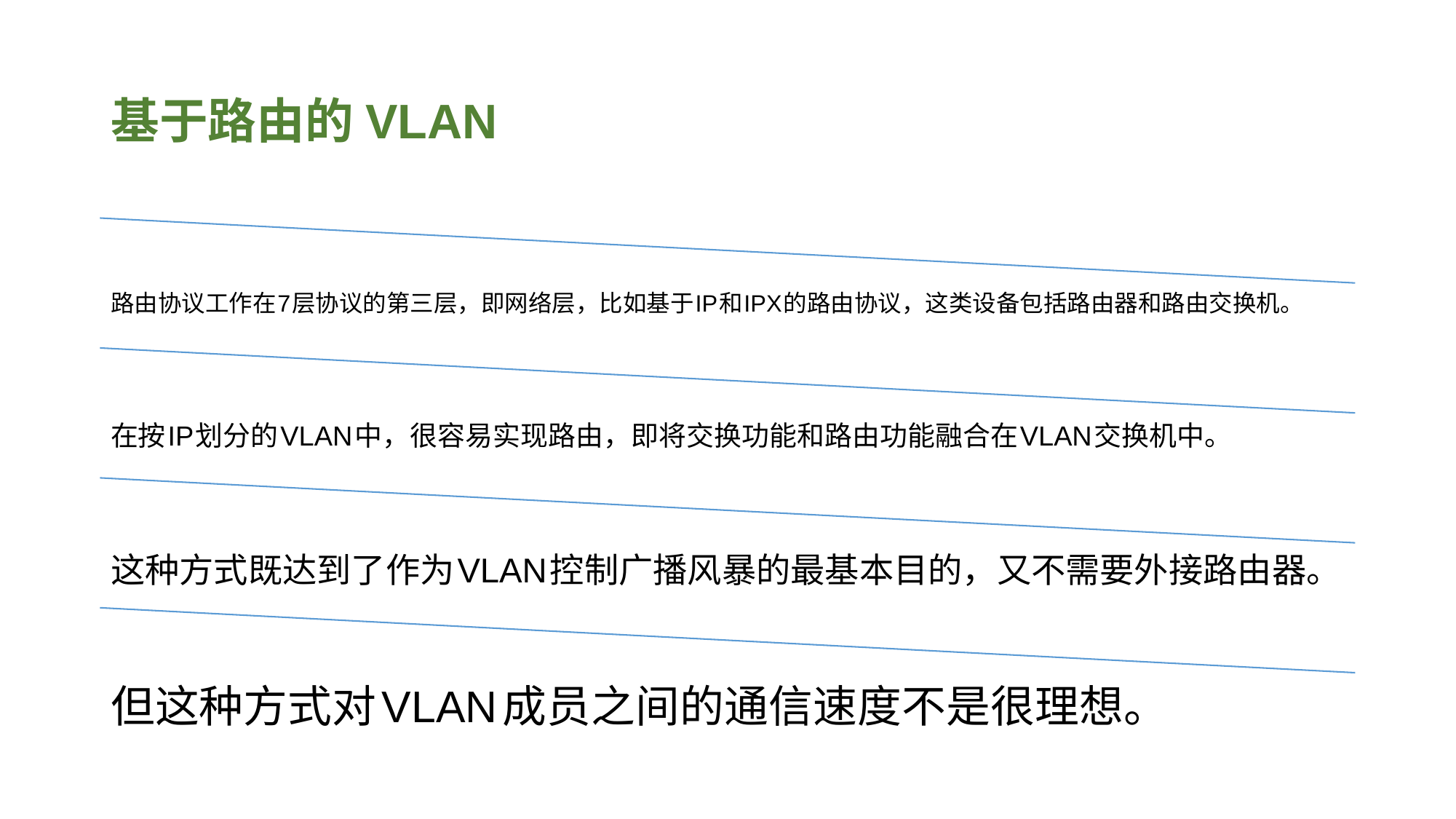

# 基于路由的VLAN
路由协议工作在7层协议的第三层，即网络层，比如基于IP和IPX的路由协议，这类设备包括路由器和路由交换机。
在按IP划分的VLAN中，很容易实现路由，即将交换功能和路由功能融合在VLAN交换机中。
这种方式既达到了作为VLAN控制广播风暴的最基本目的，又不需要外接路由器。
但这种方式对VLAN成员之间的通信速度不是很理想。